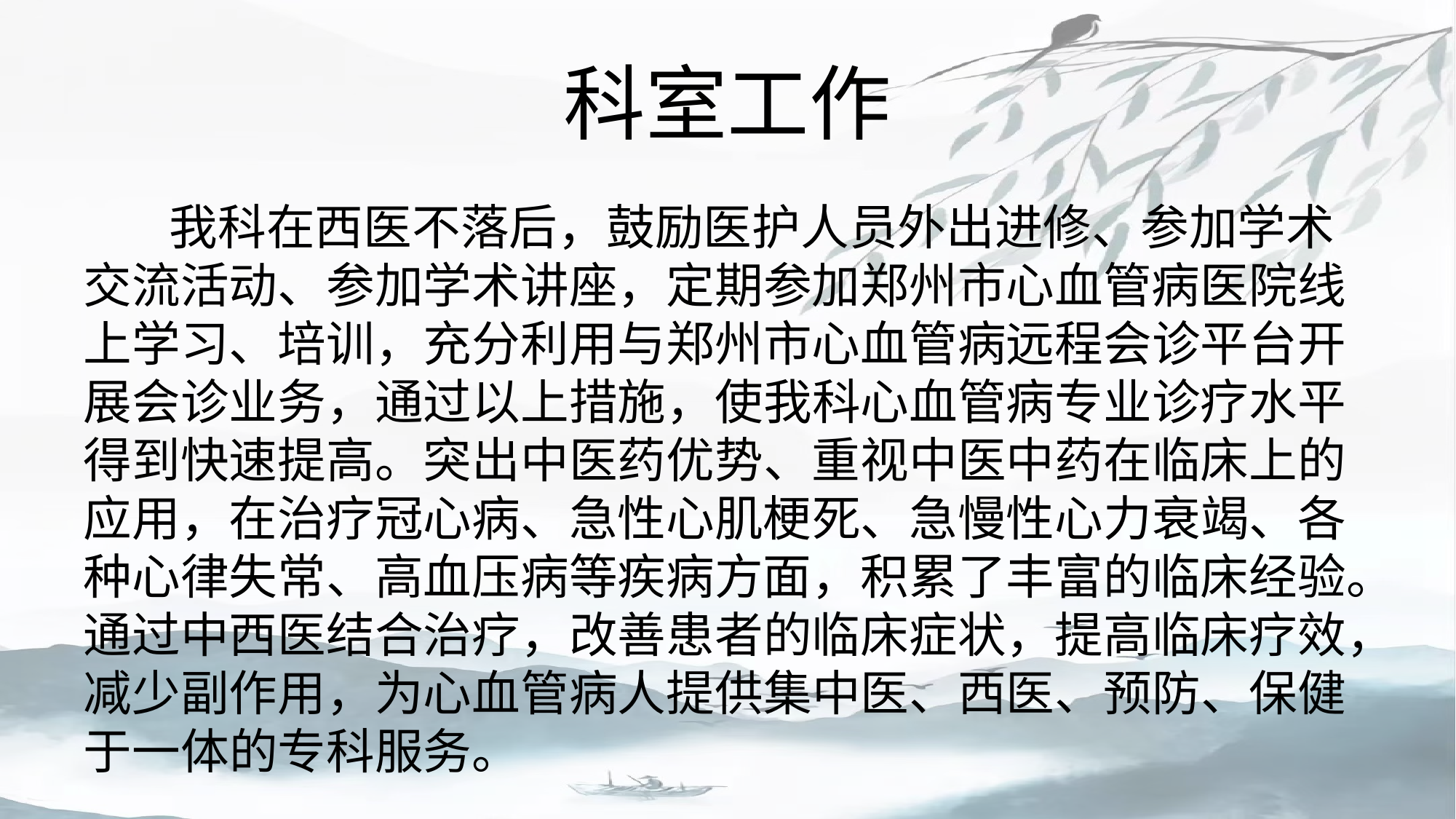

# 科室工作
        我科在西医不落后，鼓励医护人员外出进修、参加学术交流活动、参加学术讲座，定期参加郑州市心血管病医院线上学习、培训，充分利用与郑州市心血管病远程会诊平台开展会诊业务，通过以上措施，使我科心血管病专业诊疗水平得到快速提高。突出中医药优势、重视中医中药在临床上的应用，在治疗冠心病、急性心肌梗死、急慢性心力衰竭、各种心律失常、高血压病等疾病方面，积累了丰富的临床经验。通过中西医结合治疗，改善患者的临床症状，提高临床疗效，减少副作用，为心血管病人提供集中医、西医、预防、保健于一体的专科服务。